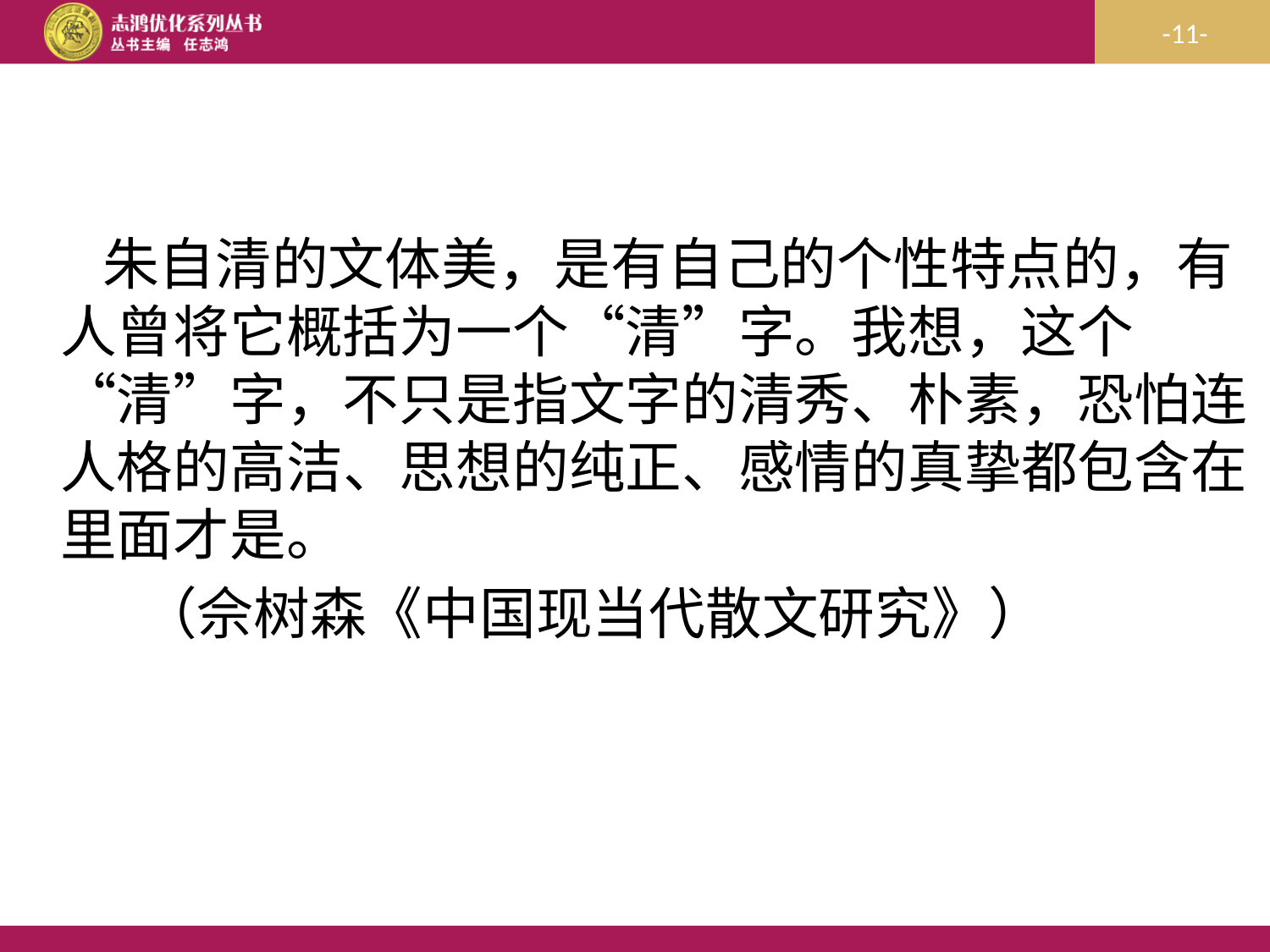

朱自清的文体美，是有自己的个性特点的，有人曾将它概括为一个“清”字。我想，这个“清”字，不只是指文字的清秀、朴素，恐怕连人格的高洁、思想的纯正、感情的真挚都包含在里面才是。
         （佘树森《中国现当代散文研究》）